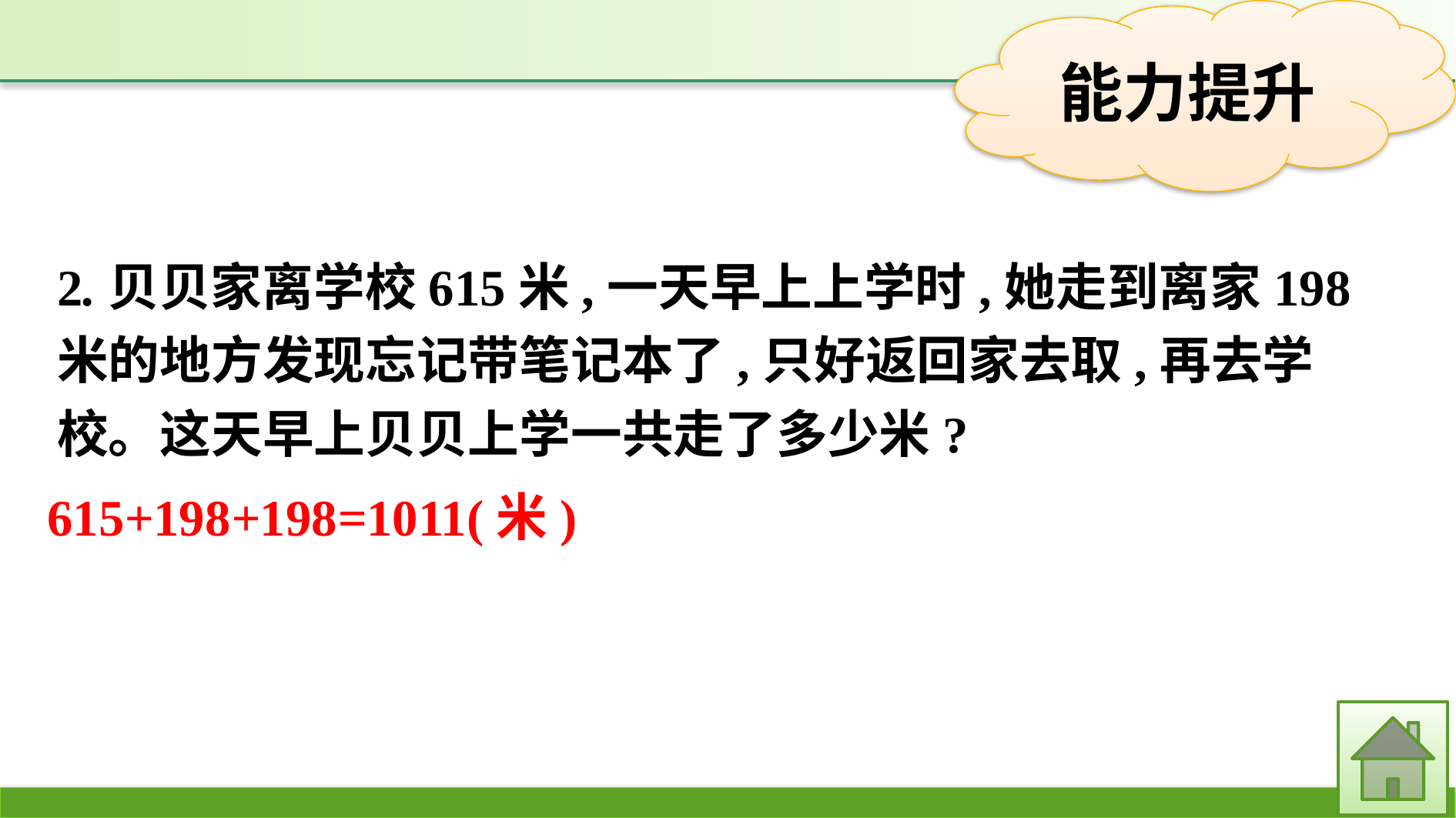

2.贝贝家离学校615米,一天早上上学时,她走到离家198米的地方发现忘记带笔记本了,只好返回家去取,再去学校。这天早上贝贝上学一共走了多少米?
615+198+198=1011(米)